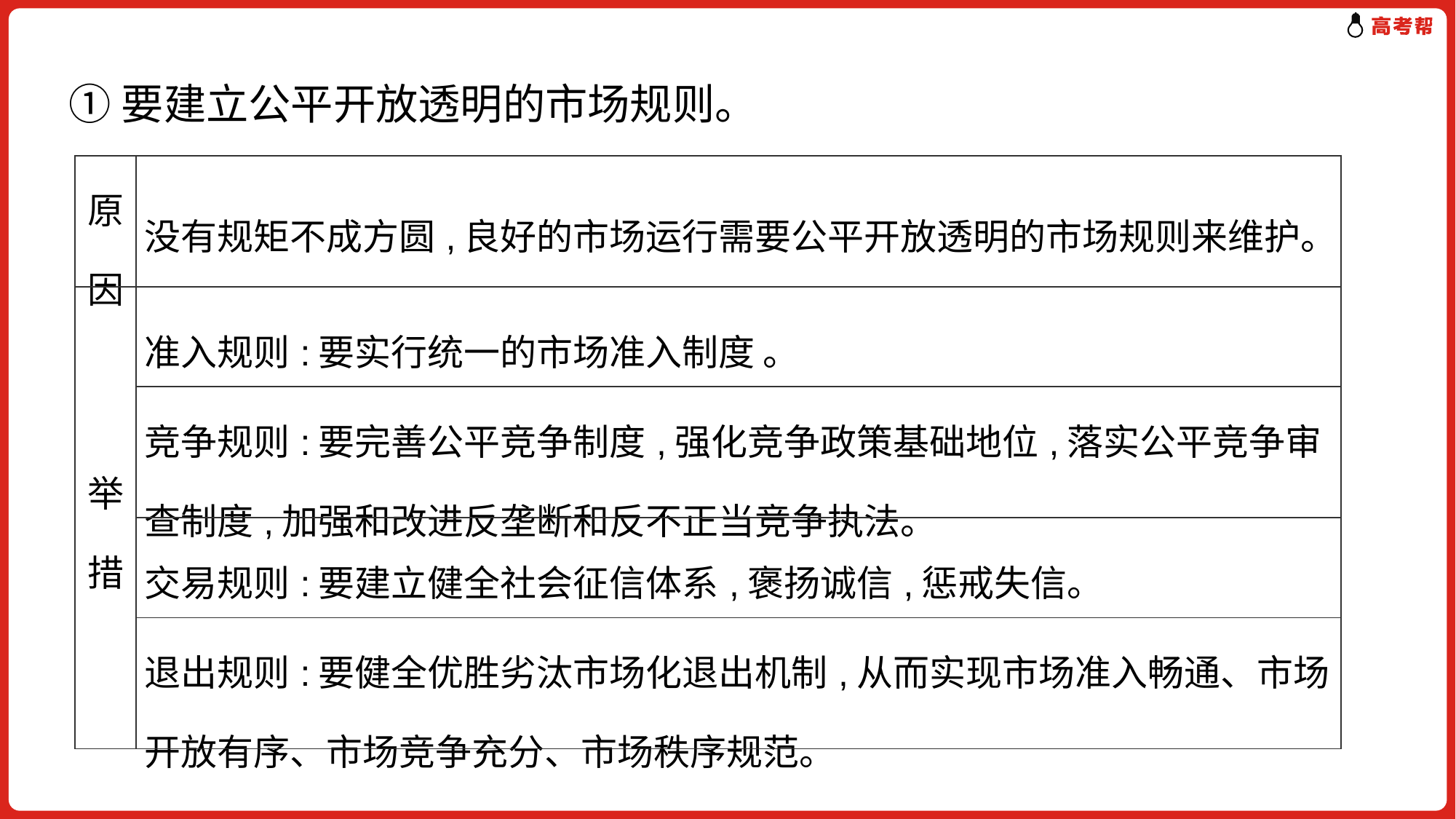

①要建立公平开放透明的市场规则。
| 原因 | 没有规矩不成方圆,良好的市场运行需要公平开放透明的市场规则来维护。 |
| --- | --- |
| 举措 | 准入规则:要实行统一的市场准入制度 。 |
|  | 竞争规则:要完善公平竞争制度,强化竞争政策基础地位,落实公平竞争审查制度,加强和改进反垄断和反不正当竞争执法。 |
|  | 交易规则:要建立健全社会征信体系,褒扬诚信,惩戒失信。 |
|  | 退出规则:要健全优胜劣汰市场化退出机制,从而实现市场准入畅通、市场开放有序、市场竞争充分、市场秩序规范。 |